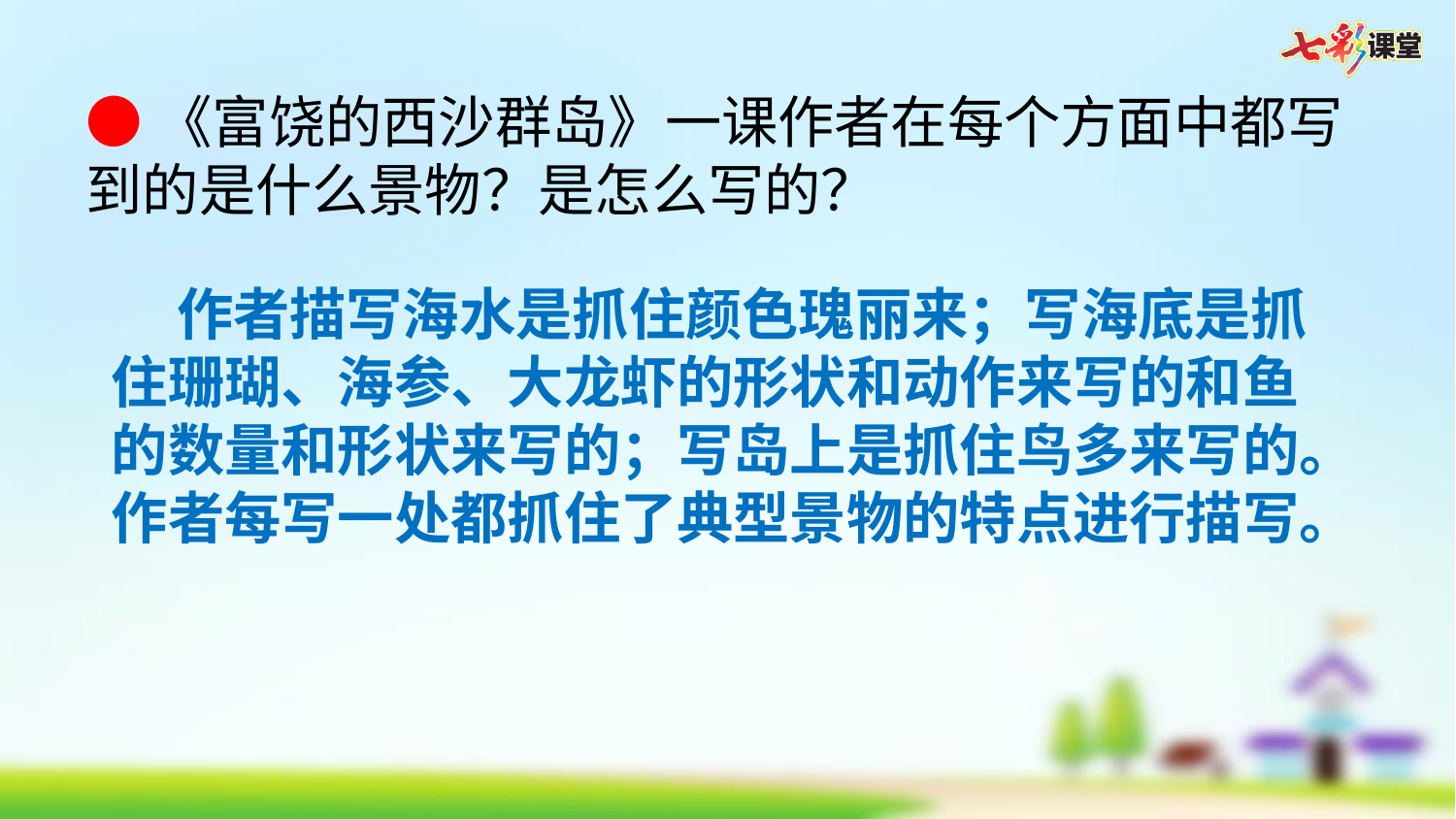

●《富饶的西沙群岛》一课作者在每个方面中都写到的是什么景物？是怎么写的？
    作者描写海水是抓住颜色瑰丽来；写海底是抓住珊瑚、海参、大龙虾的形状和动作来写的和鱼的数量和形状来写的；写岛上是抓住鸟多来写的。作者每写一处都抓住了典型景物的特点进行描写。